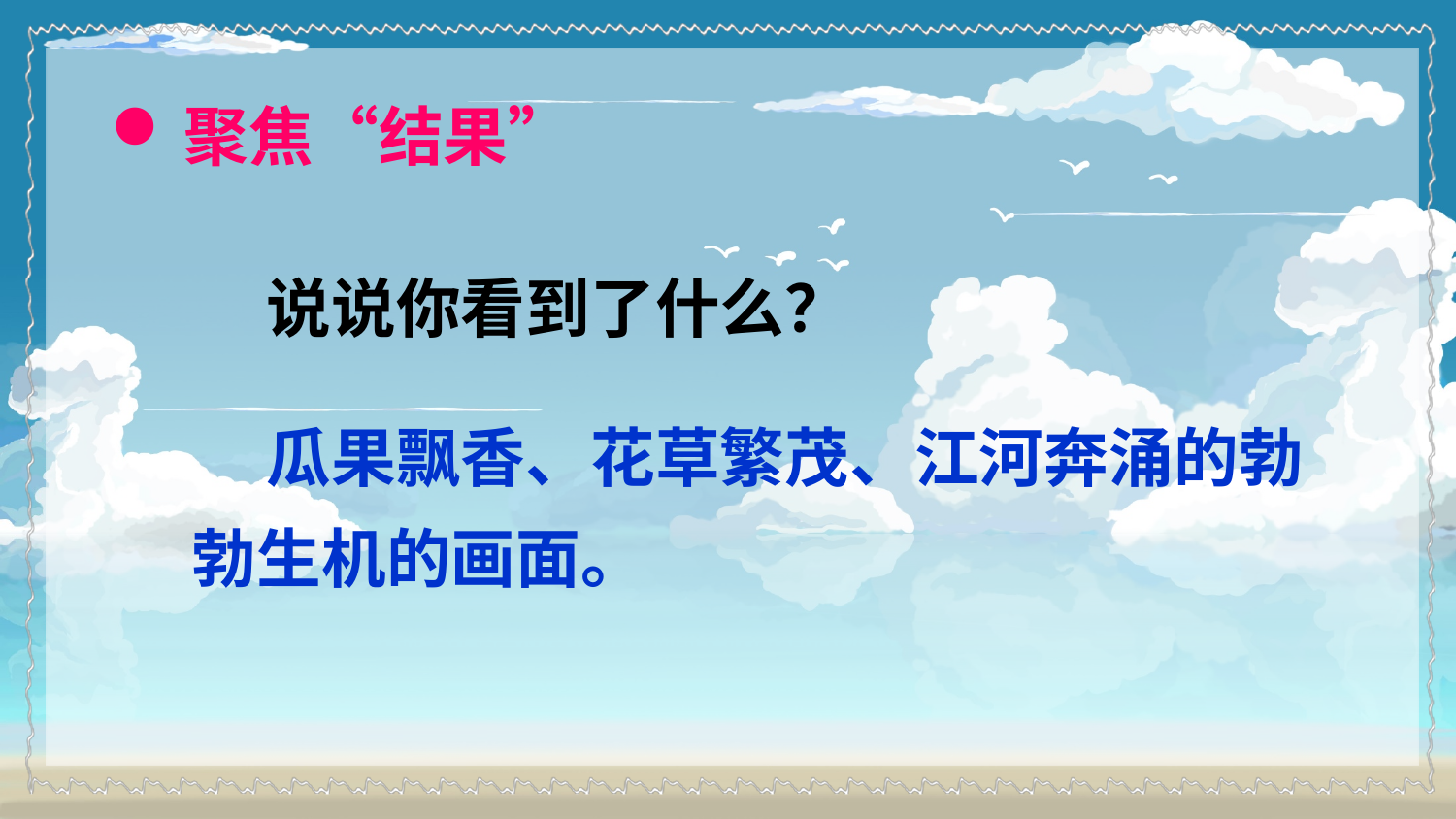

聚焦“结果”
    说说你看到了什么？
    瓜果飘香、花草繁茂、江河奔涌的勃勃生机的画面。